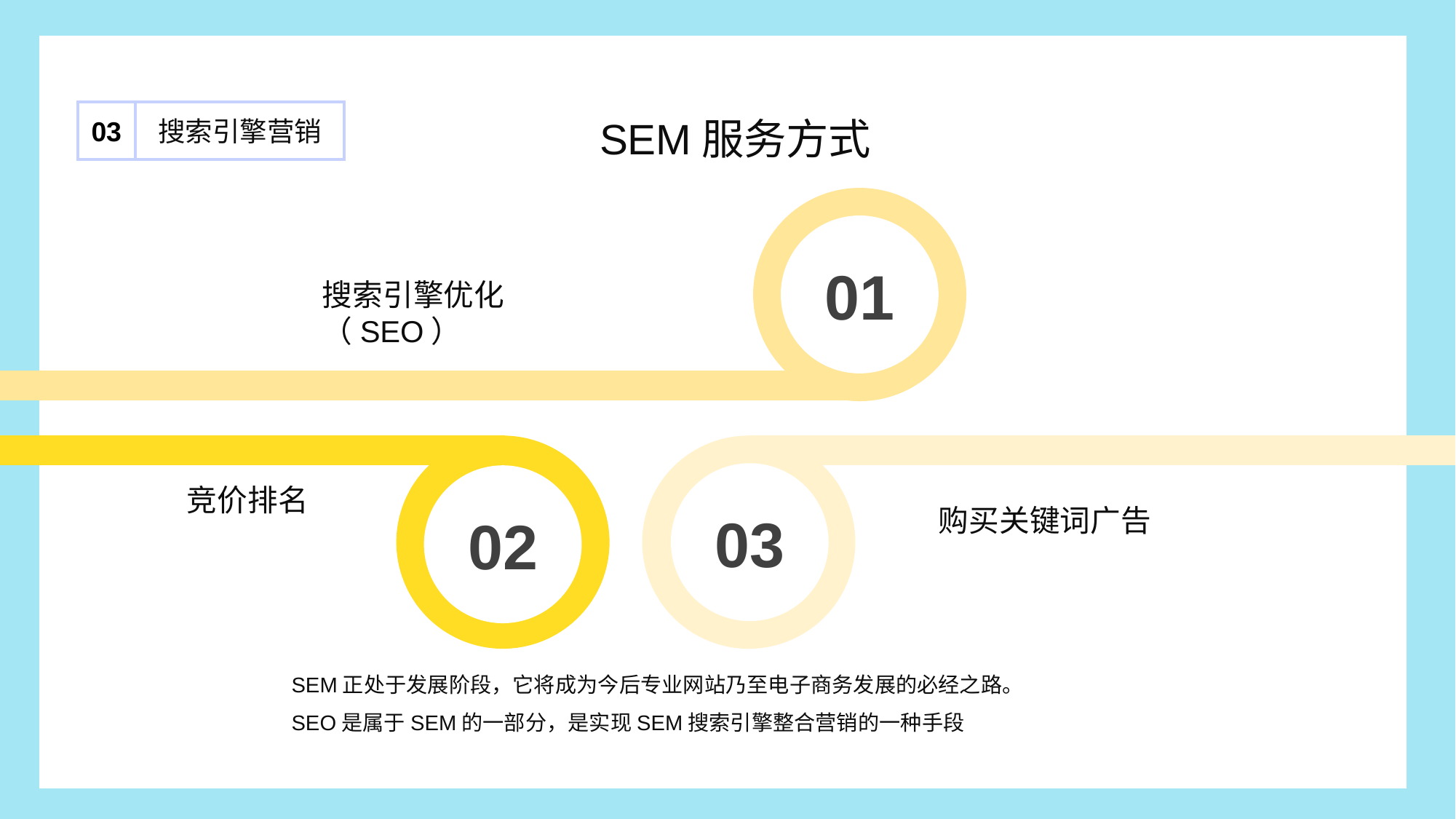

搜索引擎营销
03
SEM服务方式

01
搜索引擎优化（SEO）

02

03
竞价排名
购买关键词广告
SEM正处于发展阶段，它将成为今后专业网站乃至电子商务发展的必经之路。
SEO是属于SEM的一部分，是实现SEM搜索引擎整合营销的一种手段